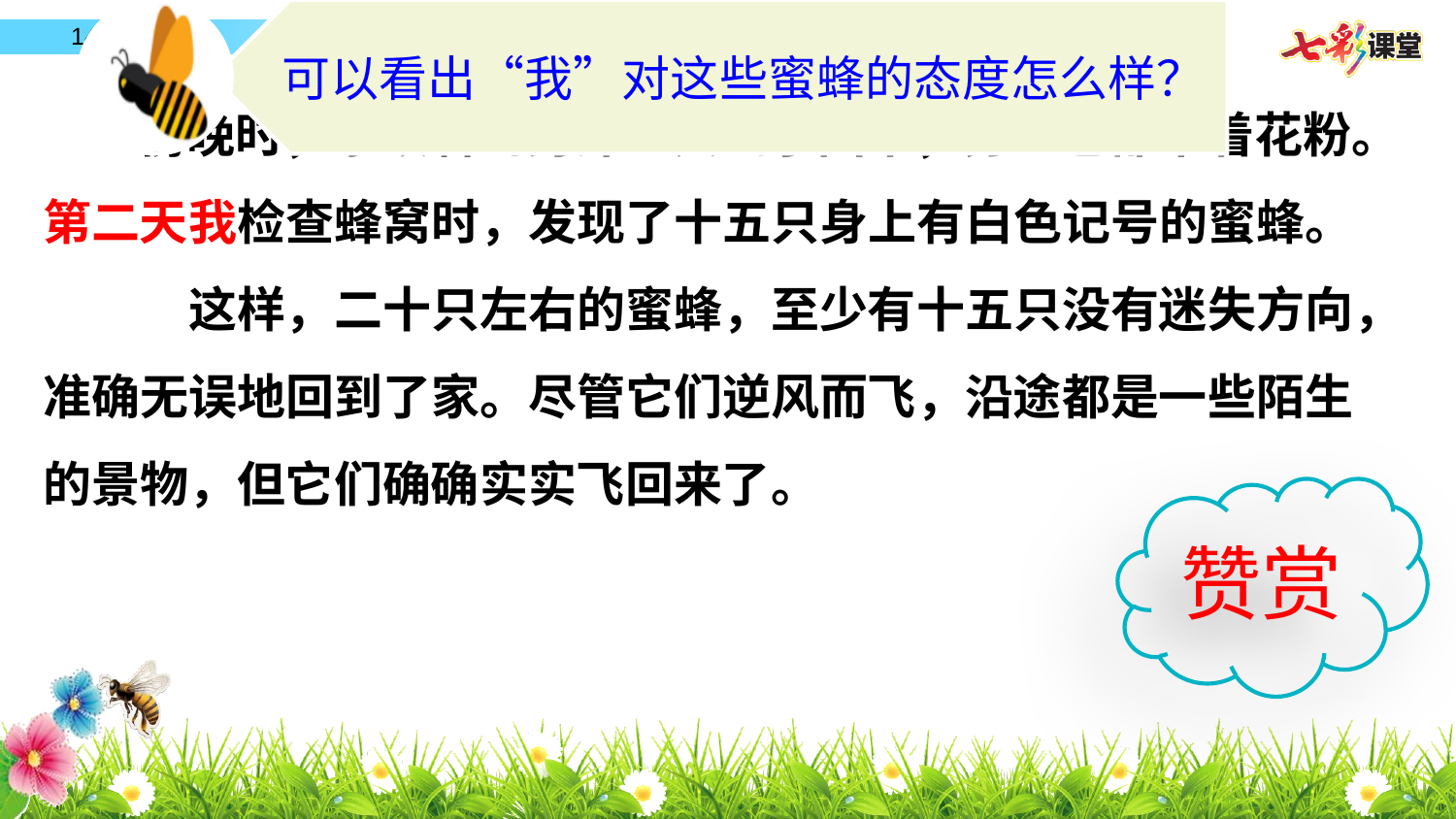

傍晚时，亲眼看到另外三只飞了回来，身上也都带着花粉。第二天我检查蜂窝时，发现了十五只身上有白色记号的蜜蜂。	这样，二十只左右的蜜蜂，至少有十五只没有迷失方向，准确无误地回到了家。尽管它们逆风而飞，沿途都是一些陌生的景物，但它们确确实实飞回来了。
赞赏
可以看出“我”对这些蜜蜂的态度怎么样？